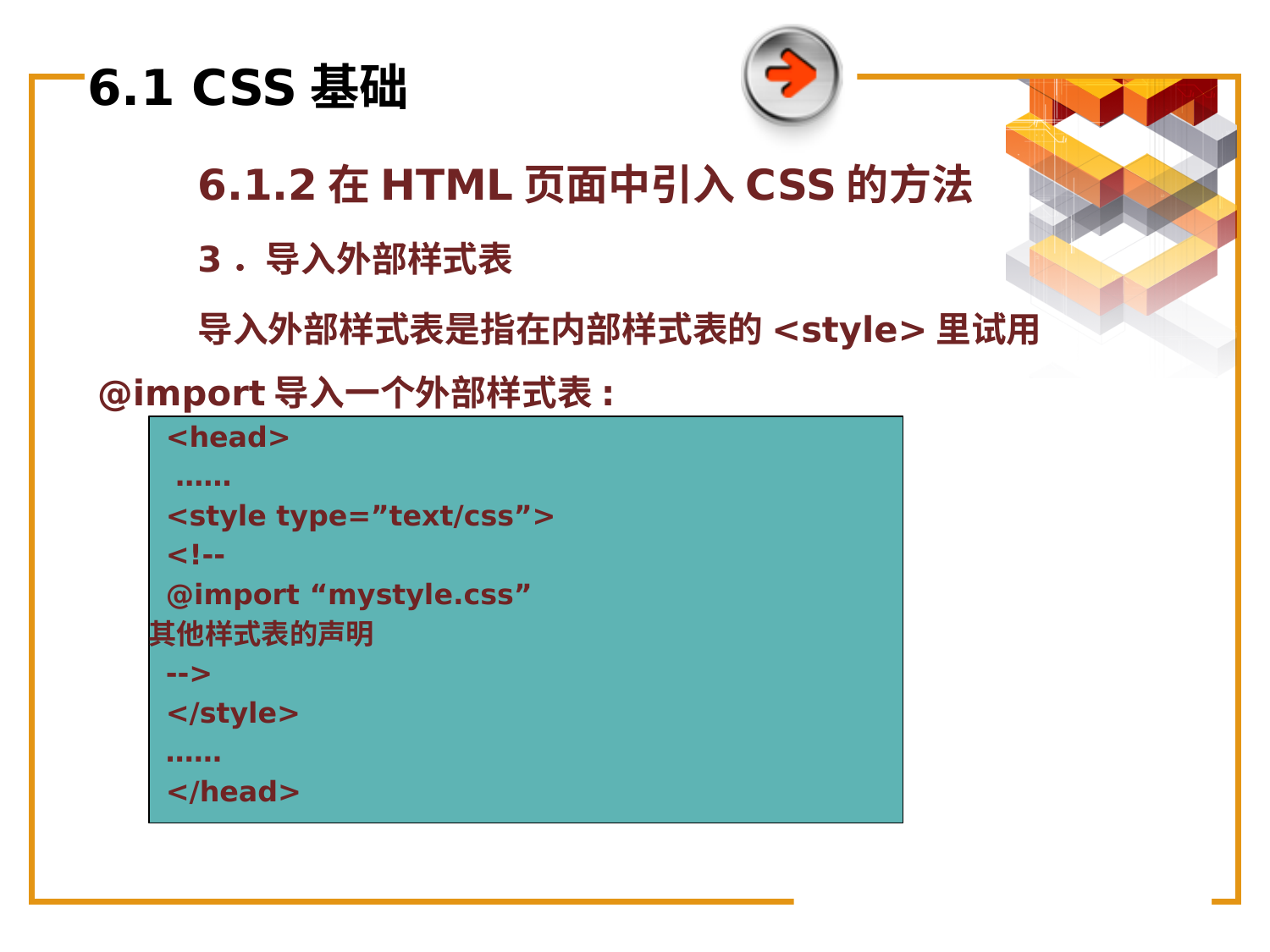

# 6.1 CSS基础
6.1.2在HTML页面中引入CSS的方法
3．导入外部样式表
导入外部样式表是指在内部样式表的<style>里试用@import导入一个外部样式表:
       <head>
        ……
       <style type=”text/css”>
       <!--
       @import “mystyle.css”
       其他样式表的声明
       -->
       </style>
       ……
       </head>